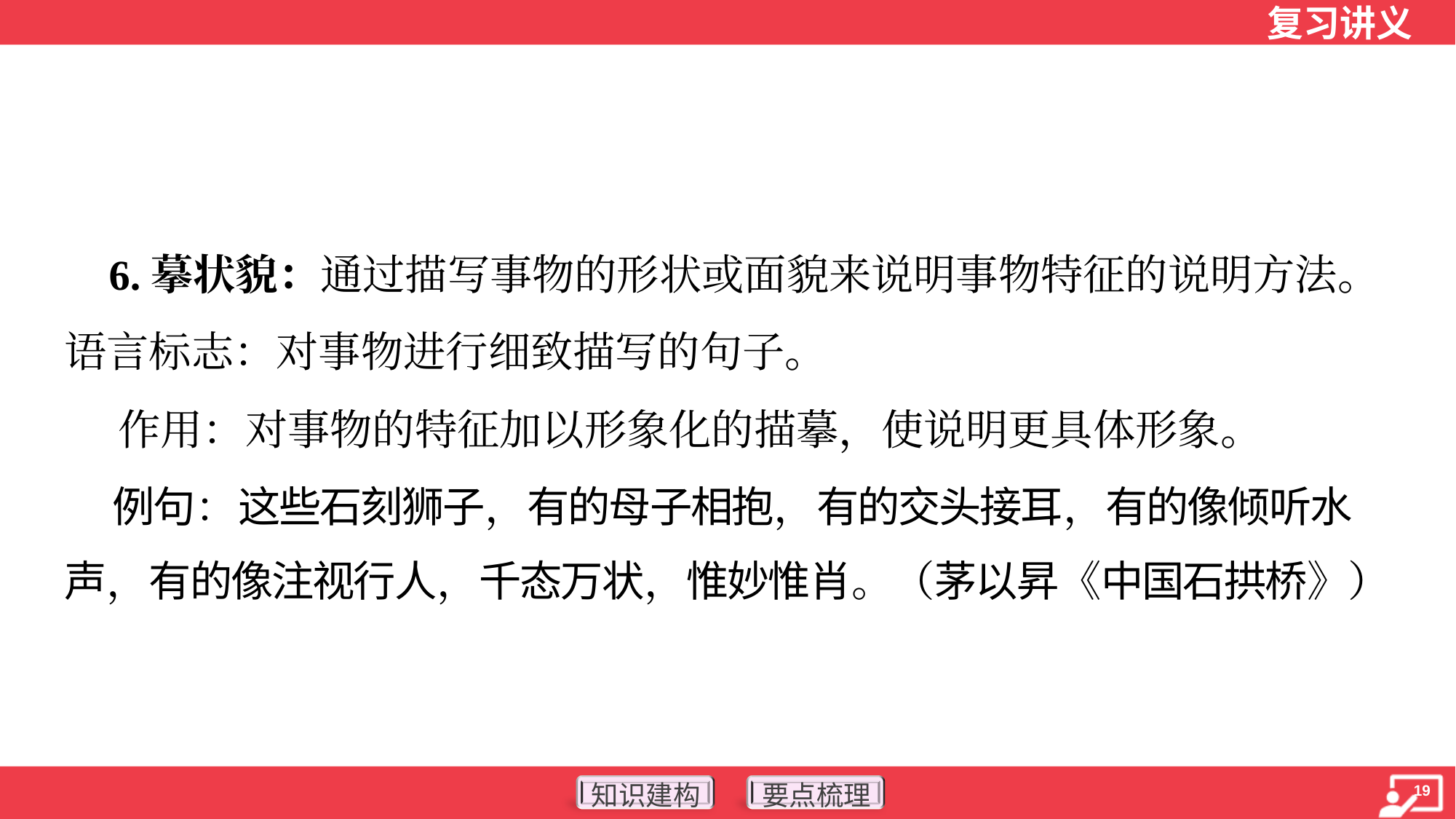

6.摹状貌：通过描写事物的形状或面貌来说明事物特征的说明方法。
语言标志：对事物进行细致描写的句子。
    作用：对事物的特征加以形象化的描摹，使说明更具体形象。
    例句：这些石刻狮子，有的母子相抱，有的交头接耳，有的像倾听水
声，有的像注视行人，千态万状，惟妙惟肖。（茅以昇《中国石拱桥》）